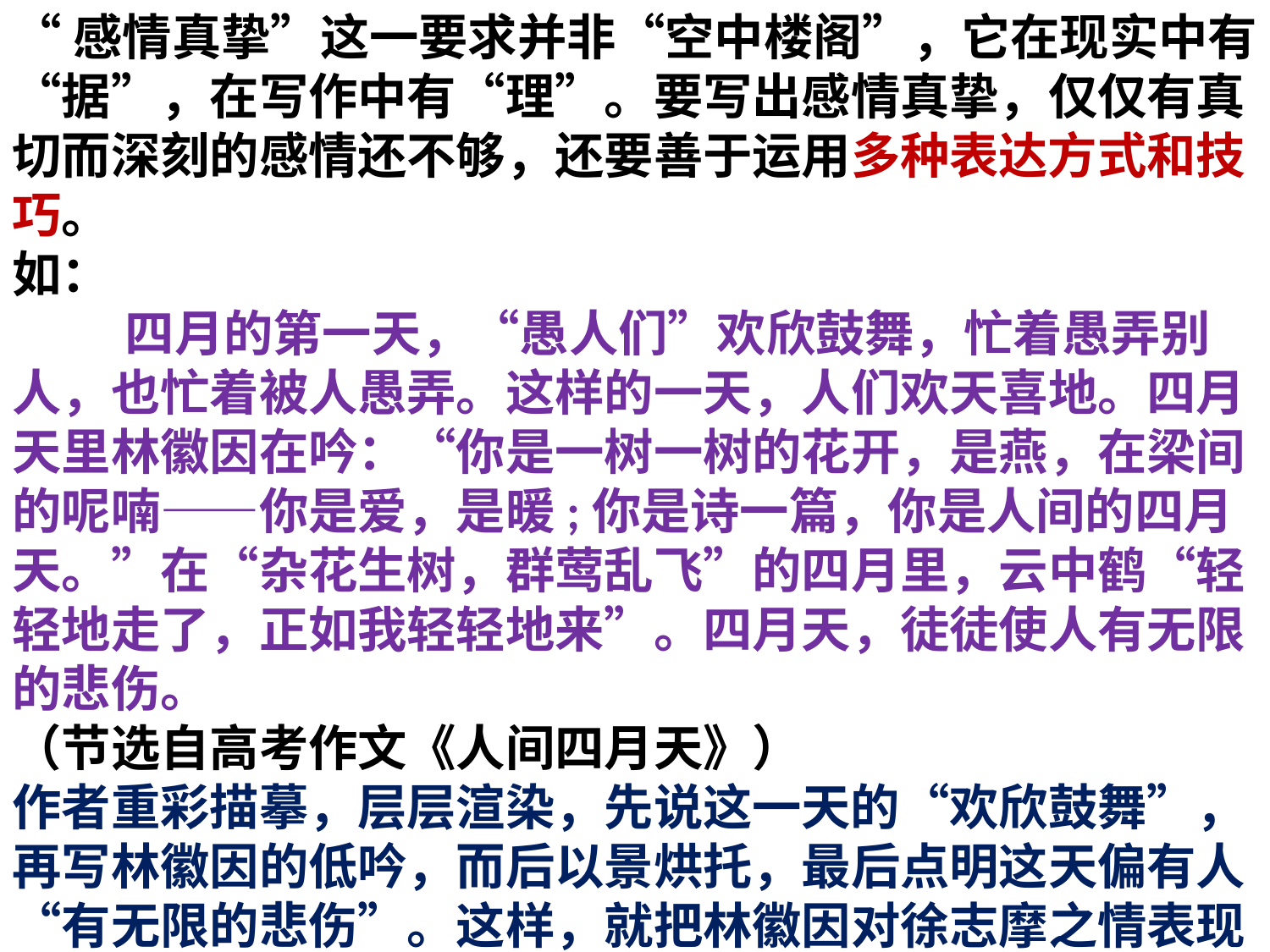

“感情真挚”这一要求并非“空中楼阁”，它在现实中有“据”，在写作中有“理”。要写出感情真挚，仅仅有真切而深刻的感情还不够，还要善于运用多种表达方式和技巧。
如：
         四月的第一天，“愚人们”欢欣鼓舞，忙着愚弄别人，也忙着被人愚弄。这样的一天，人们欢天喜地。四月天里林徽因在吟：“你是一树一树的花开，是燕，在梁间的呢喃——你是爱，是暖;你是诗一篇，你是人间的四月天。”在“杂花生树，群莺乱飞”的四月里，云中鹤“轻轻地走了，正如我轻轻地来”。四月天，徒徒使人有无限的悲伤。
（节选自高考作文《人间四月天》）
作者重彩描摹，层层渲染，先说这一天的“欢欣鼓舞”，再写林徽因的低吟，而后以景烘托，最后点明这天偏有人“有无限的悲伤”。这样，就把林徽因对徐志摩之情表现得淋漓尽致，可谓情到真处笔生花。